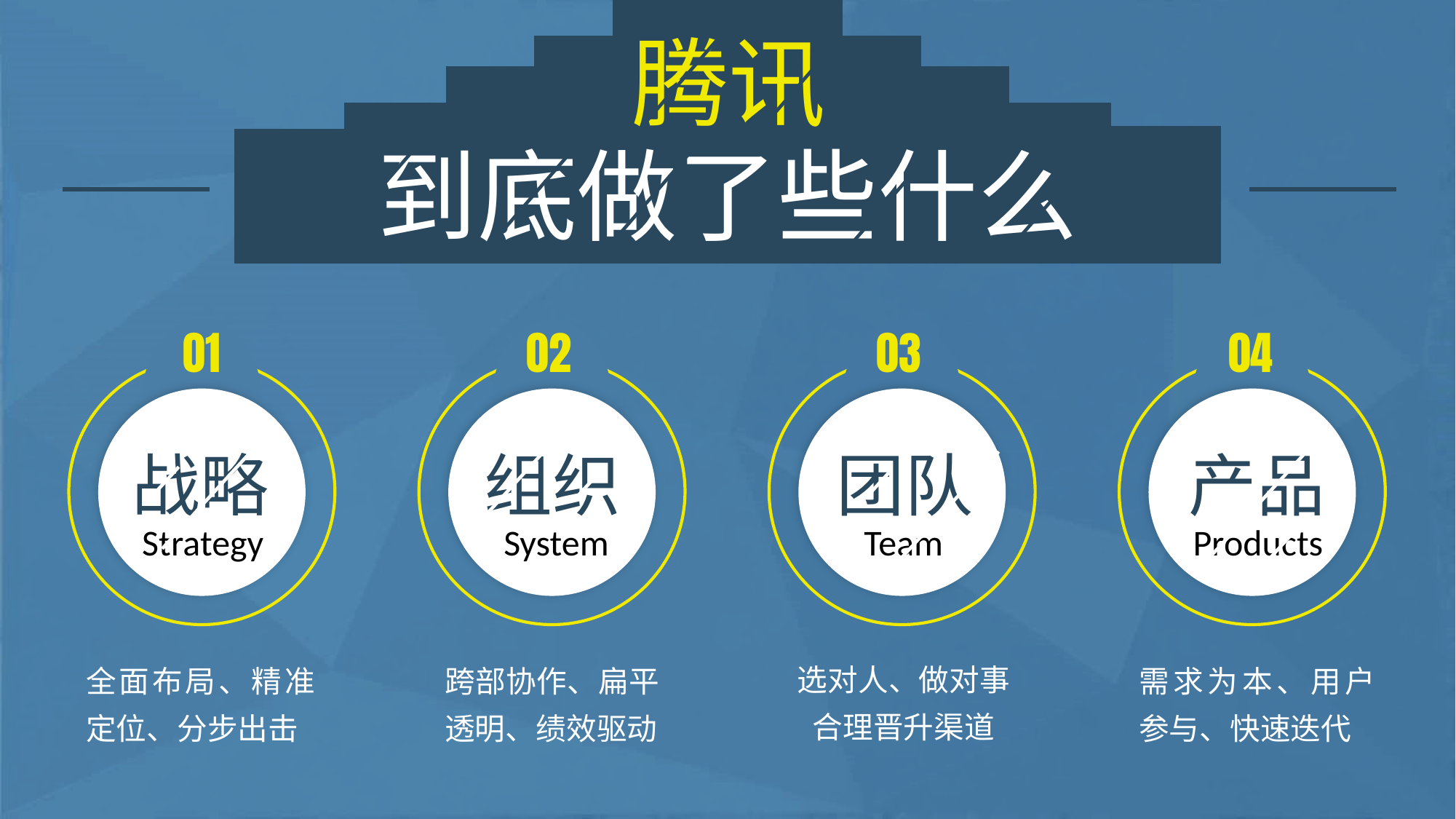

腾讯
到底做了些什么

01

战略
Strategy

02
组织
System

03
团队
Team

04
产品
Products
选对人、做对事
合理晋升渠道
全面布局、精准定位、分步出击
需求为本、用户参与、快速迭代
跨部协作、扁平透明、绩效驱动